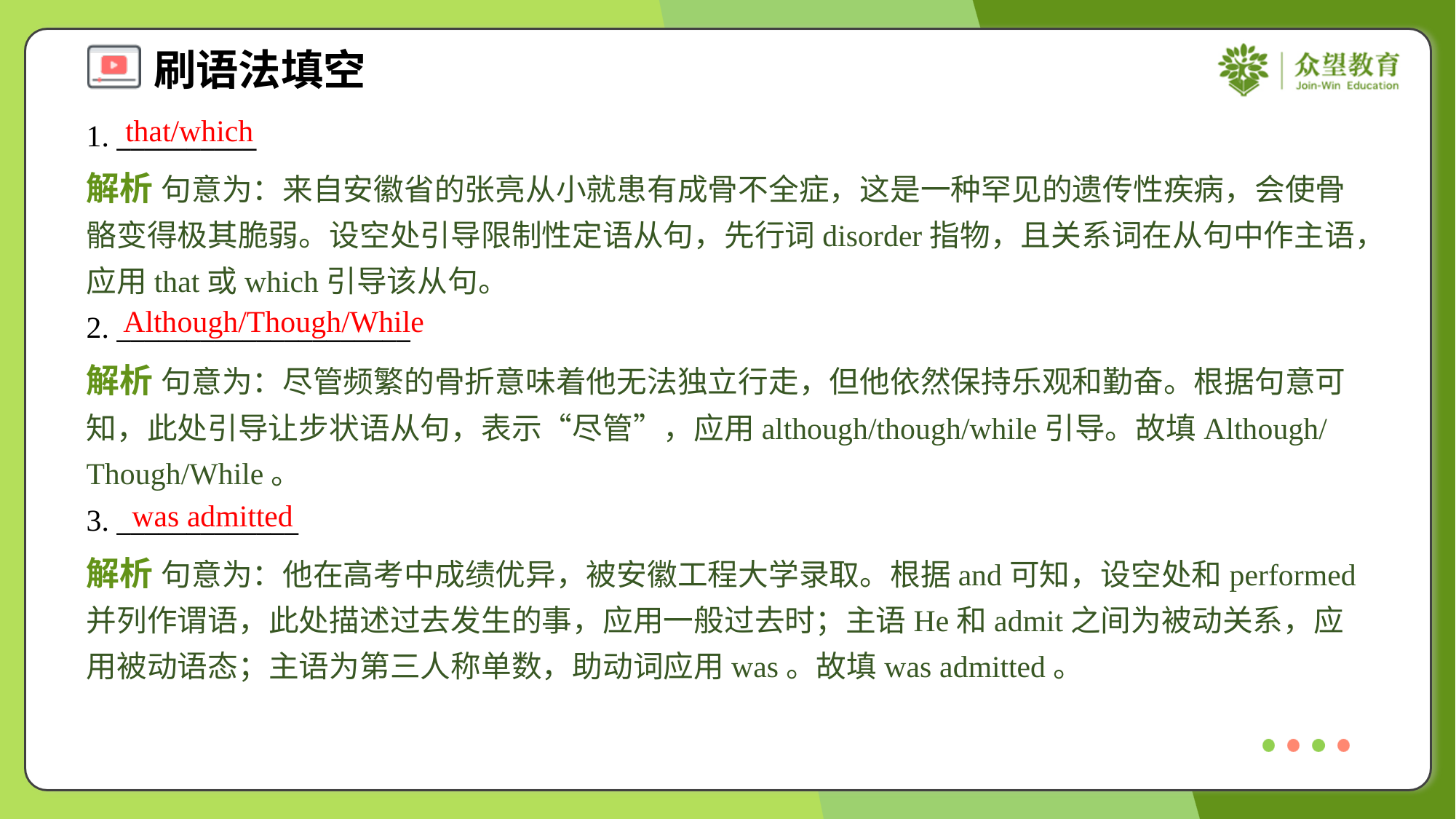

that/which
1. __________
解析 句意为：来自安徽省的张亮从小就患有成骨不全症，这是一种罕见的遗传性疾病，会使骨骼变得极其脆弱。设空处引导限制性定语从句，先行词disorder指物，且关系词在从句中作主语，应用that或which引导该从句。
Although/Though/While
2. _____________________
解析 句意为：尽管频繁的骨折意味着他无法独立行走，但他依然保持乐观和勤奋。根据句意可知，此处引导让步状语从句，表示“尽管”，应用although/though/while引导。故填Although/Though/While。
was admitted
3. _____________
解析 句意为：他在高考中成绩优异，被安徽工程大学录取。根据and可知，设空处和performed并列作谓语，此处描述过去发生的事，应用一般过去时；主语He和admit之间为被动关系，应用被动语态；主语为第三人称单数，助动词应用was。故填was admitted。